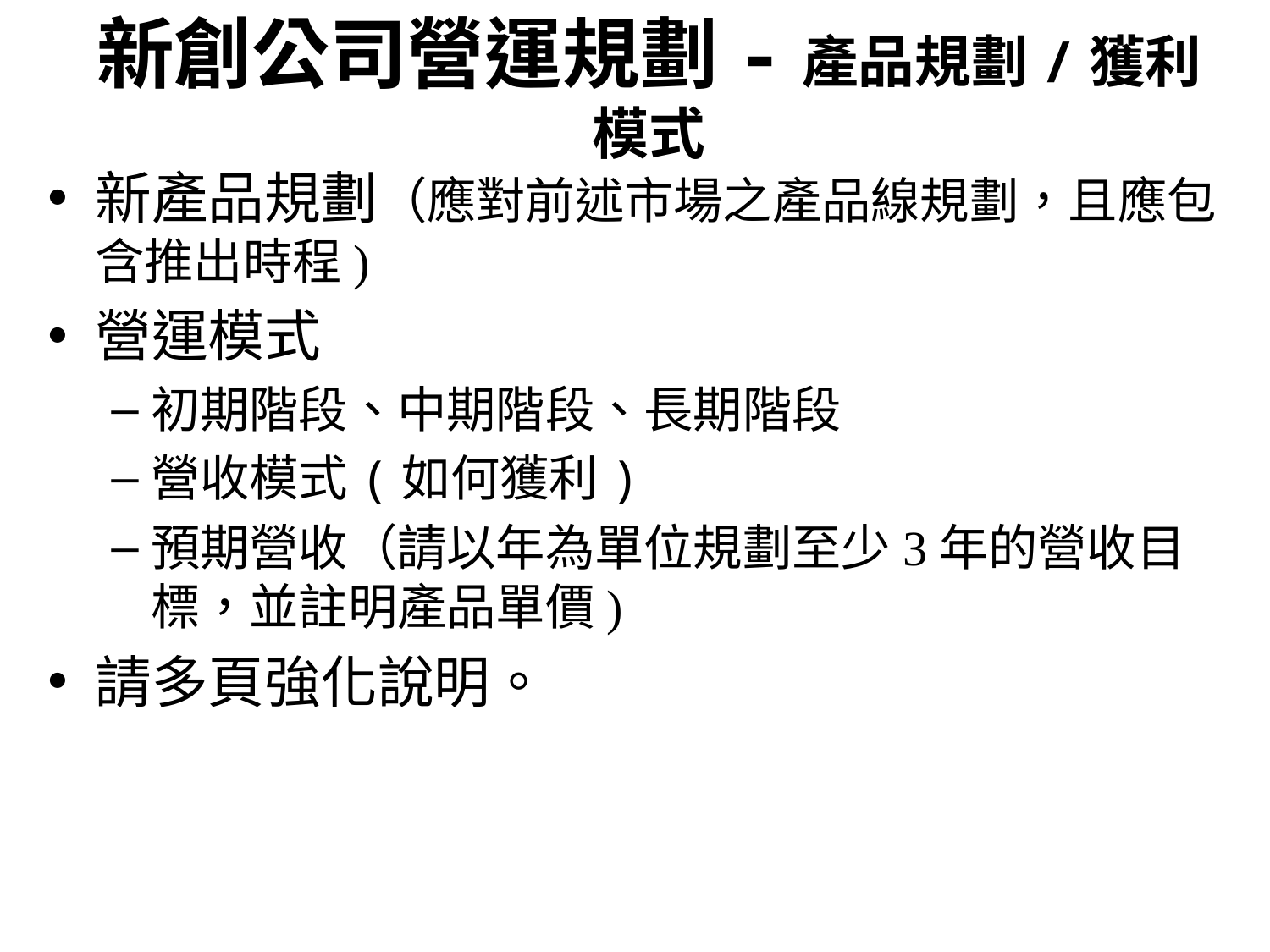

# 新創公司營運規劃-產品規劃/獲利模式
新產品規劃（應對前述市場之產品線規劃，且應包含推出時程)
營運模式
初期階段、中期階段、長期階段
營收模式(如何獲利)
預期營收（請以年為單位規劃至少3年的營收目標，並註明產品單價)
請多頁強化說明。